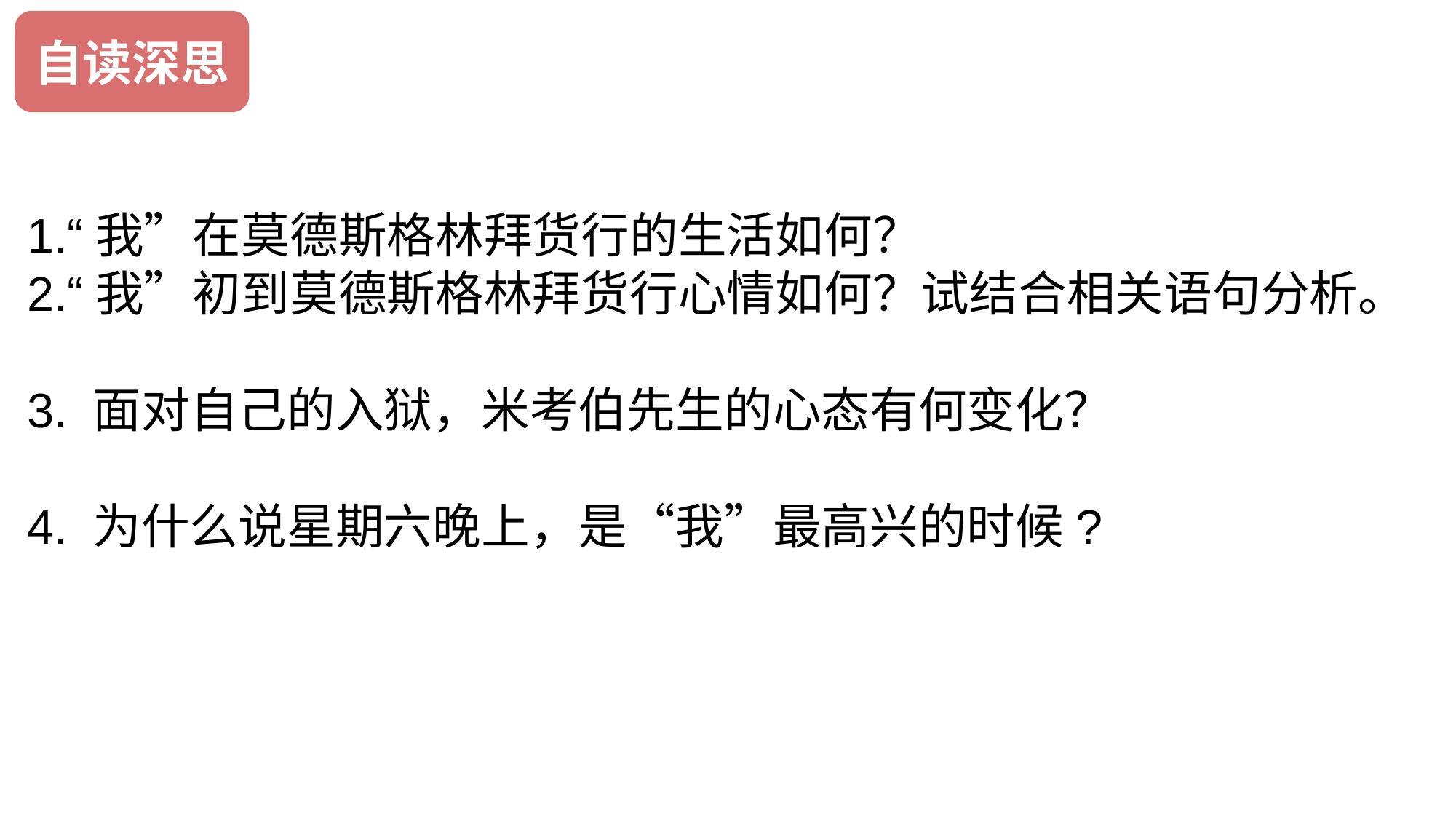

自读深思

1.“我”在莫德斯格林拜货行的生活如何？
2.“我”初到莫德斯格林拜货行心情如何？试结合相关语句分析。

3. 面对自己的入狱，米考伯先生的心态有何变化？

4. 为什么说星期六晚上，是“我”最高兴的时候?